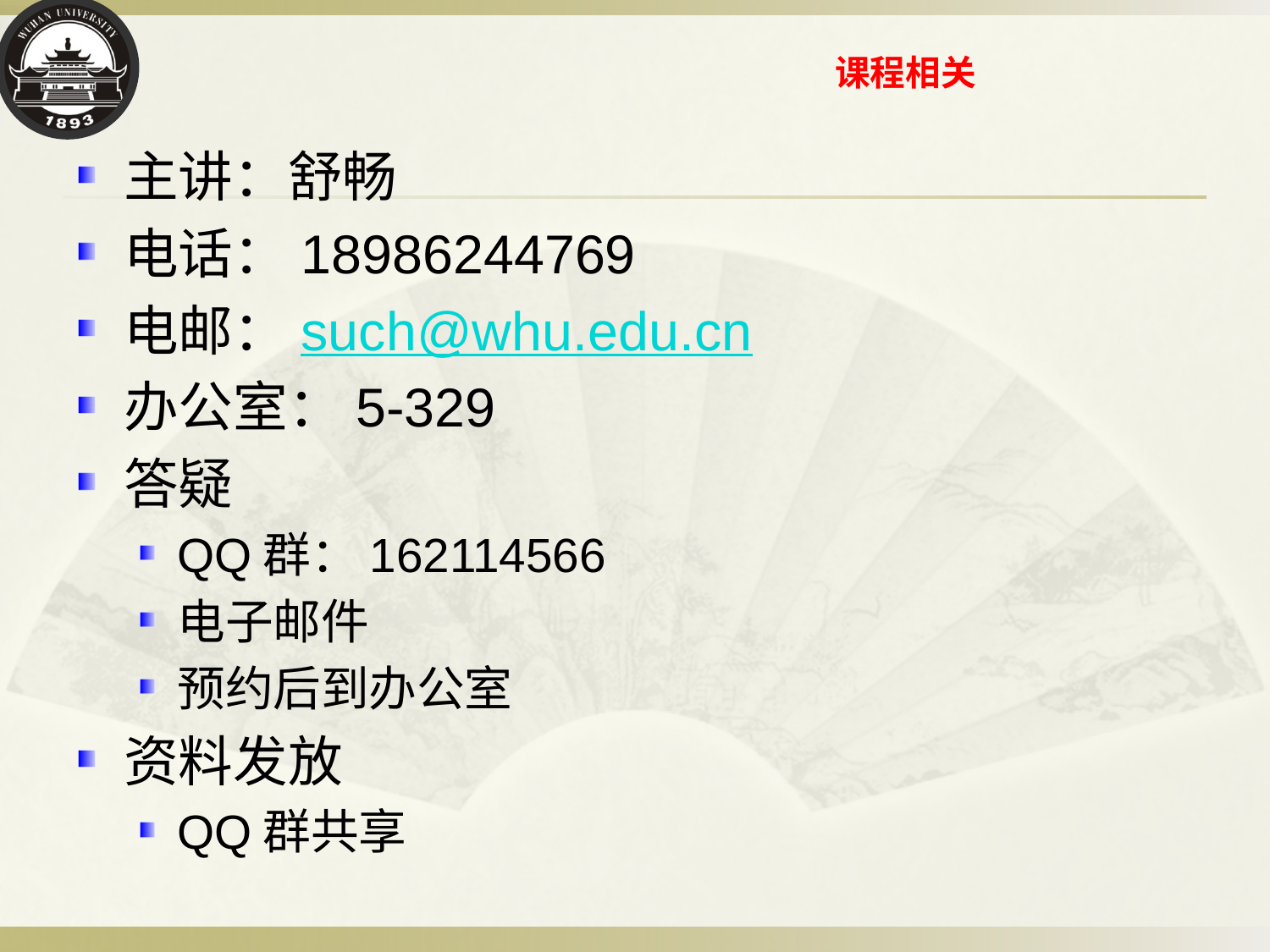

# 课程相关
主讲：舒畅
电话：18986244769
电邮：such@whu.edu.cn
办公室：5-329
答疑
QQ群：162114566
电子邮件
预约后到办公室
资料发放
QQ群共享